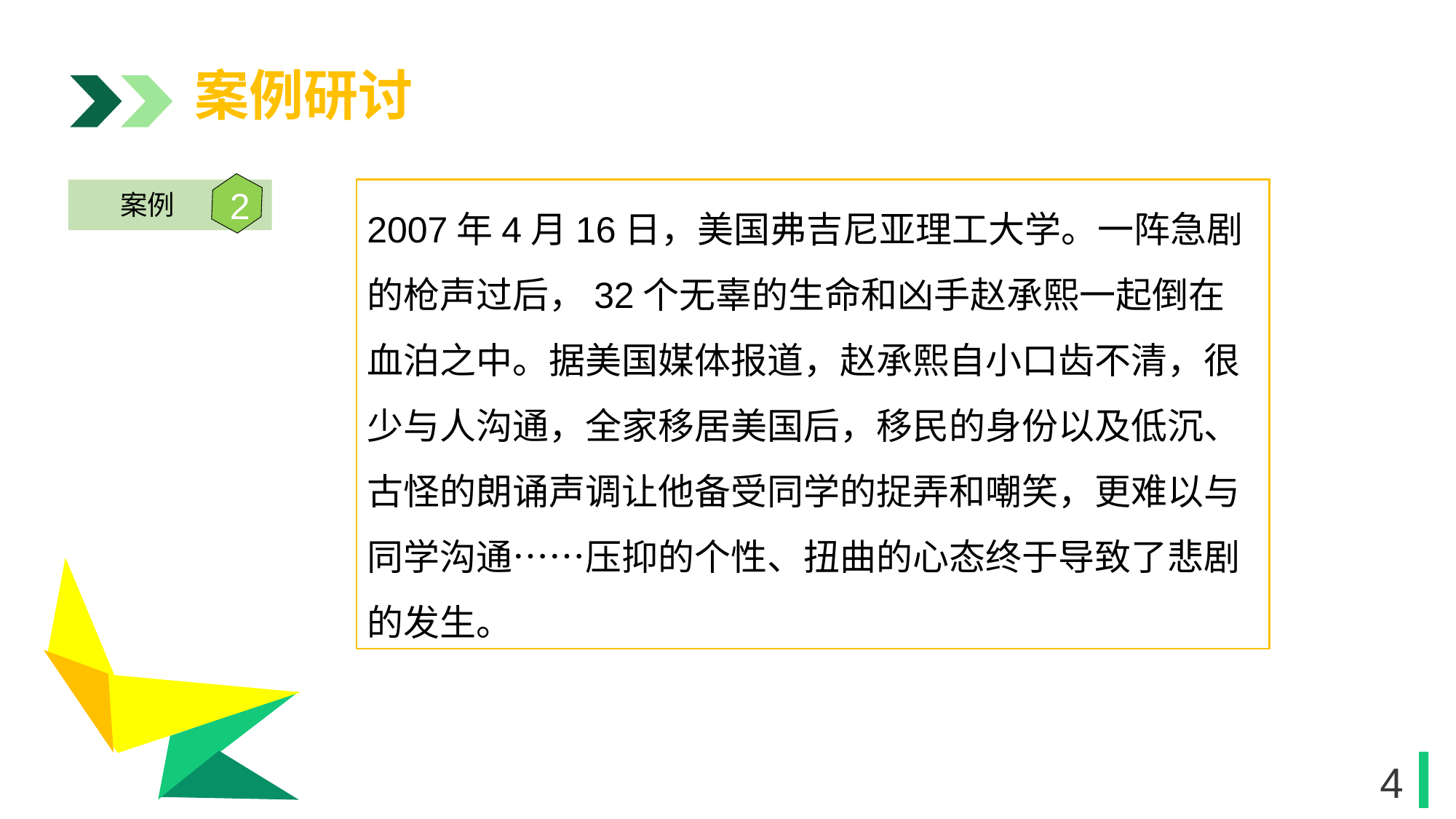

案例研讨

2

案例
2007年4月16日，美国弗吉尼亚理工大学。一阵急剧的枪声过后，32个无辜的生命和凶手赵承熙一起倒在血泊之中。据美国媒体报道，赵承熙自小口齿不清，很少与人沟通，全家移居美国后，移民的身份以及低沉、古怪的朗诵声调让他备受同学的捉弄和嘲笑，更难以与同学沟通……压抑的个性、扭曲的心态终于导致了悲剧的发生。
1

1
4